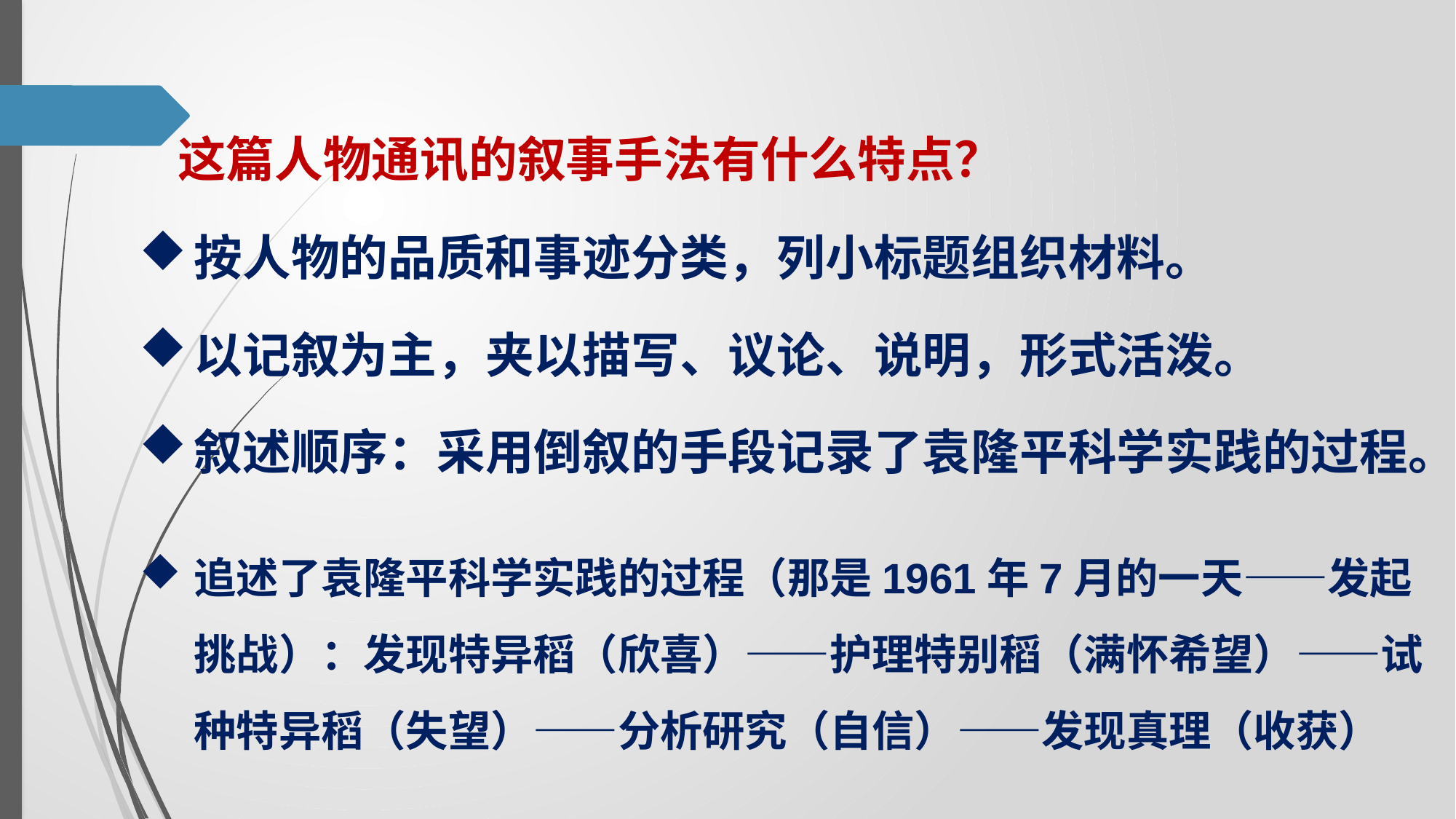

这篇人物通讯的叙事手法有什么特点？
按人物的品质和事迹分类，列小标题组织材料。
以记叙为主，夹以描写、议论、说明，形式活泼。
叙述顺序：采用倒叙的手段记录了袁隆平科学实践的过程。
追述了袁隆平科学实践的过程（那是1961年7月的一天——发起挑战）：发现特异稻（欣喜）——护理特别稻（满怀希望）——试种特异稻（失望）——分析研究（自信）——发现真理（收获）